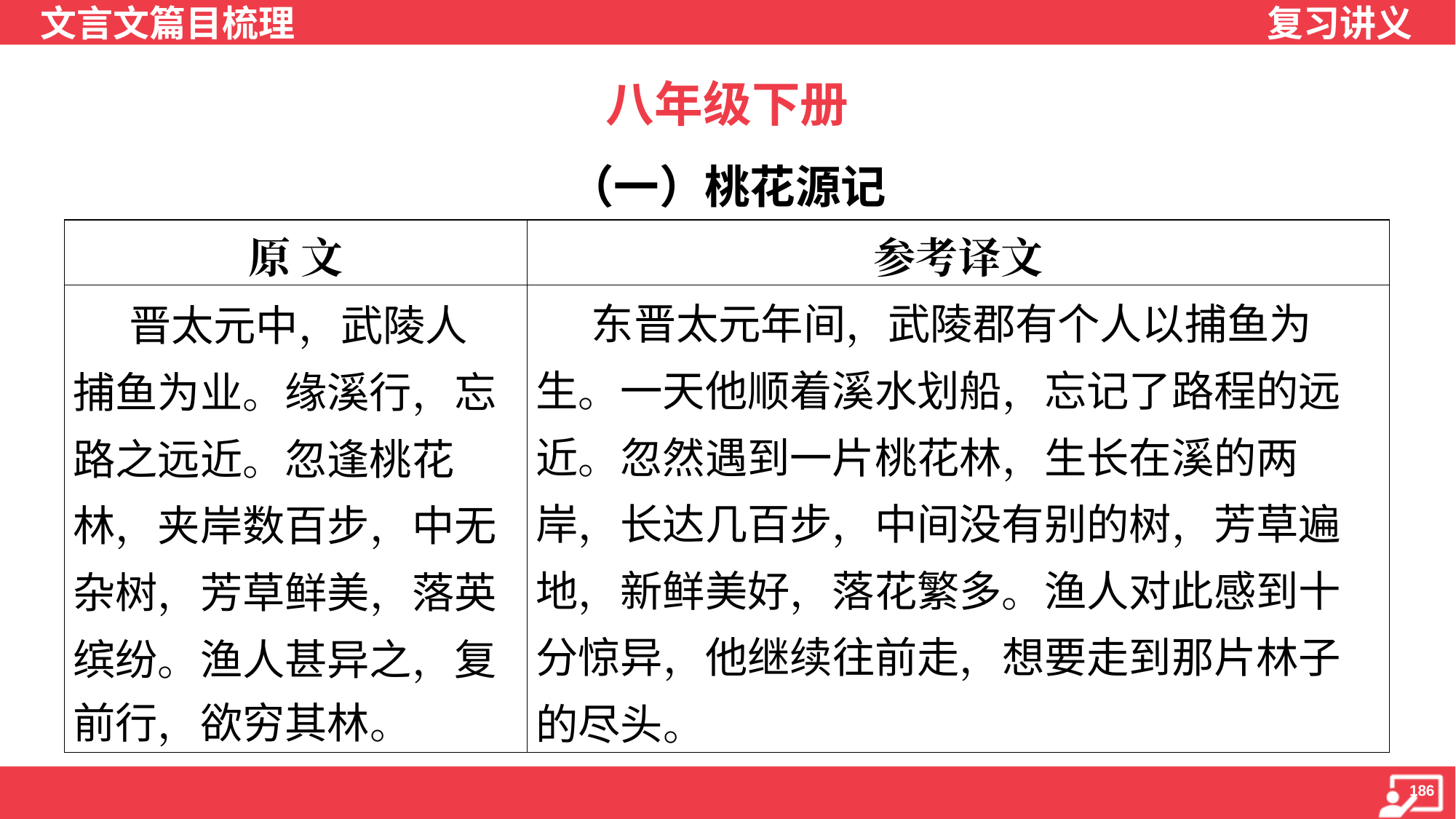

八年级下册
（一）桃花源记
| 原 文 | 参考译文 |
| --- | --- |
| 晋太元中，武陵人 捕鱼为业。缘溪行，忘 路之远近。忽逢桃花 林，夹岸数百步，中无 杂树，芳草鲜美，落英 缤纷。渔人甚异之，复 前行，欲穷其林。 | 东晋太元年间，武陵郡有个人以捕鱼为 生。一天他顺着溪水划船，忘记了路程的远 近。忽然遇到一片桃花林，生长在溪的两岸，长达几百步，中间没有别的树，芳草遍地，新鲜美好，落花繁多。渔人对此感到十分惊异，他继续往前走，想要走到那片林子的尽头。 |